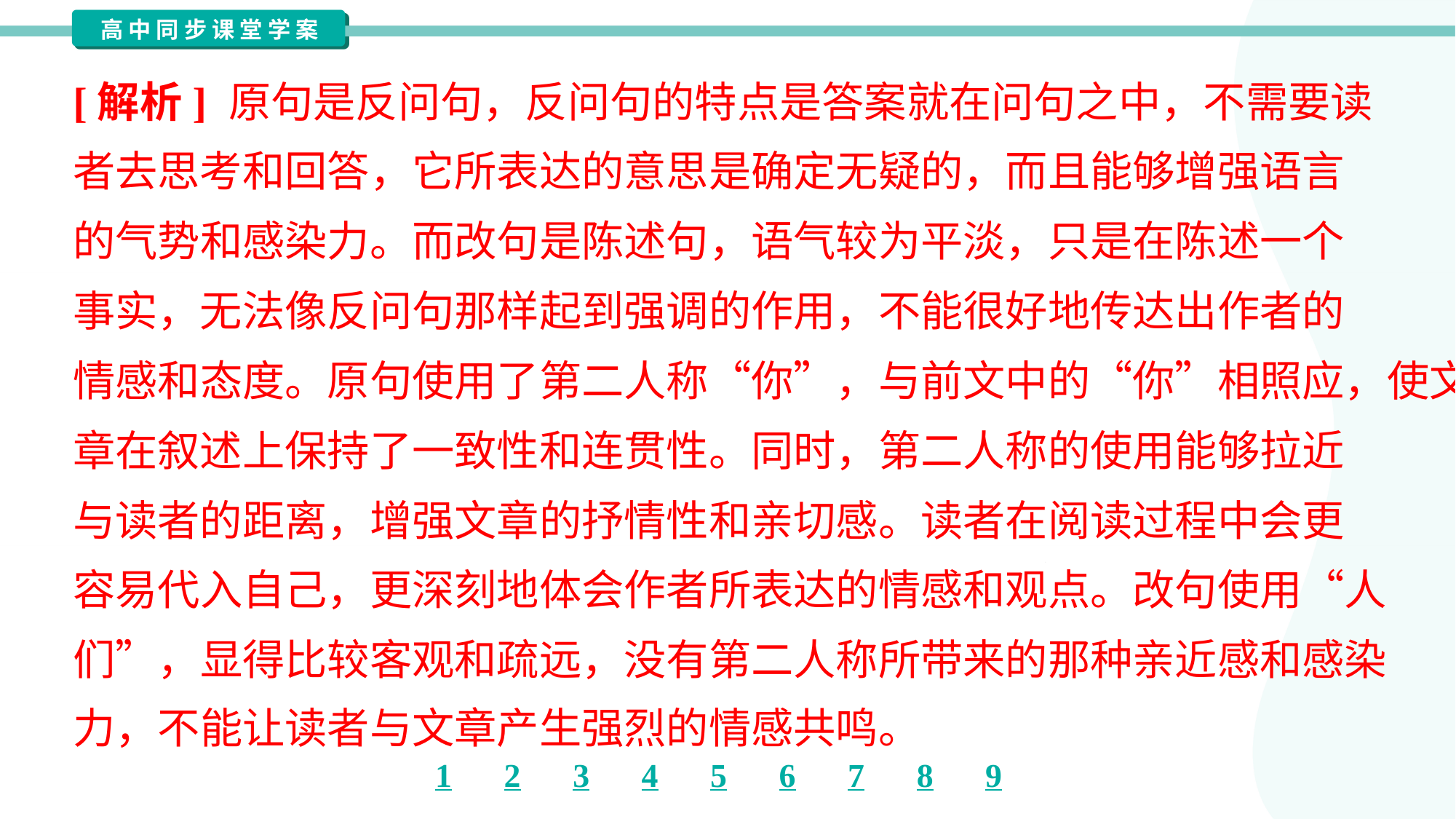

[解析] 原句是反问句，反问句的特点是答案就在问句之中，不需要读
者去思考和回答，它所表达的意思是确定无疑的，而且能够增强语言
的气势和感染力。而改句是陈述句，语气较为平淡，只是在陈述一个
事实，无法像反问句那样起到强调的作用，不能很好地传达出作者的
情感和态度。原句使用了第二人称“你”，与前文中的“你”相照应，使文
章在叙述上保持了一致性和连贯性。同时，第二人称的使用能够拉近
与读者的距离，增强文章的抒情性和亲切感。读者在阅读过程中会更
容易代入自己，更深刻地体会作者所表达的情感和观点。改句使用“人
们”，显得比较客观和疏远，没有第二人称所带来的那种亲近感和感染
力，不能让读者与文章产生强烈的情感共鸣。